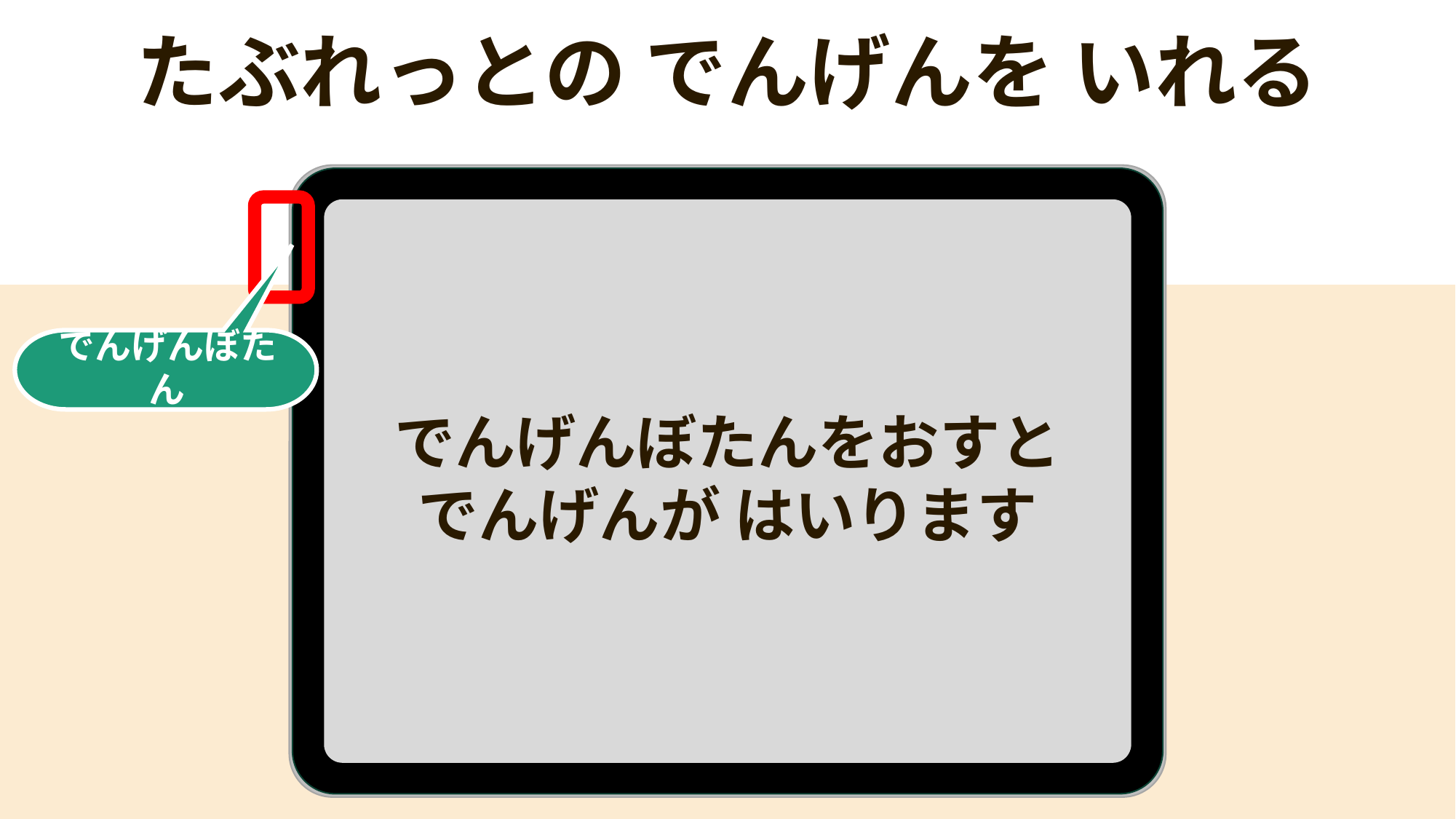

たぶれっとの でんげんを いれる
学校環境にあわせてご活用ください

でんげんぼたん
でんげんぼたんをおすと
でんげんが はいります